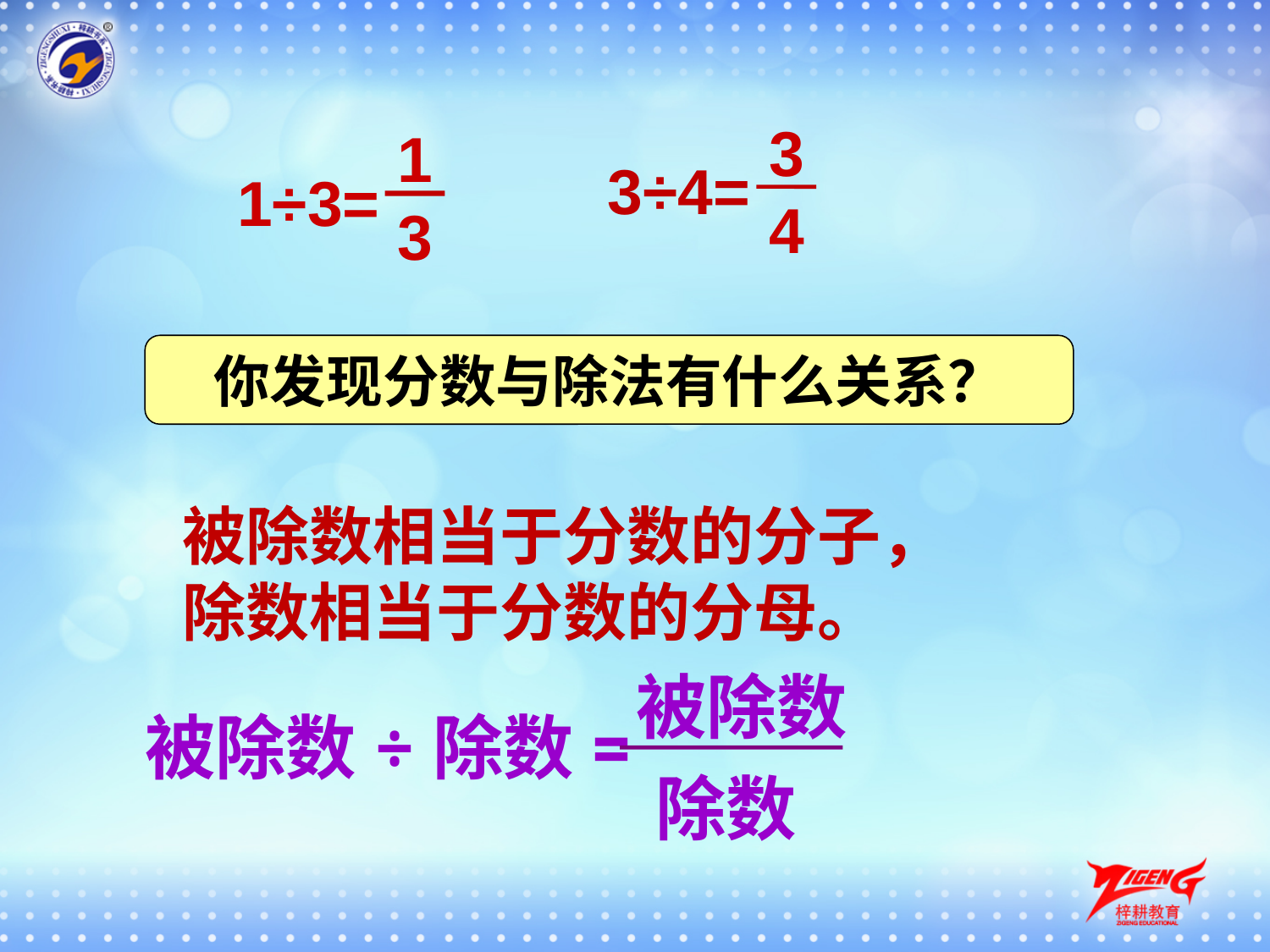

3
4
3÷4=

1
3
1÷3=

你发现分数与除法有什么关系？
被除数相当于分数的分子，除数相当于分数的分母。
被除数
被除数÷除数=

除数